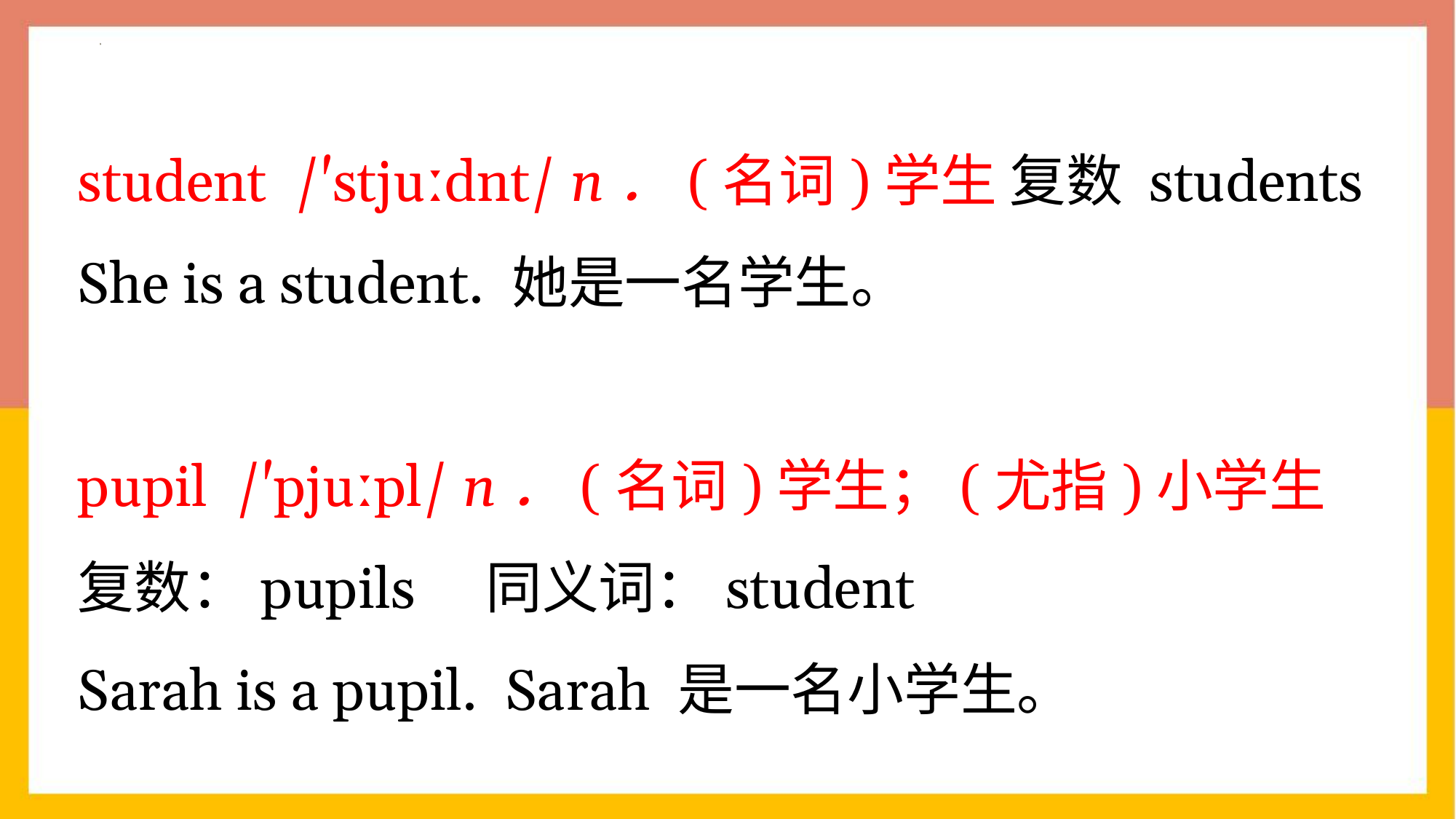

student  /'stjuːdnt/ n．(名词)学生 复数 students
She is a student. 她是一名学生。

pupil  /'pjuːpl/ n．(名词)学生；(尤指)小学生
复数：pupils　同义词：student
Sarah is a pupil.  Sarah 是一名小学生。